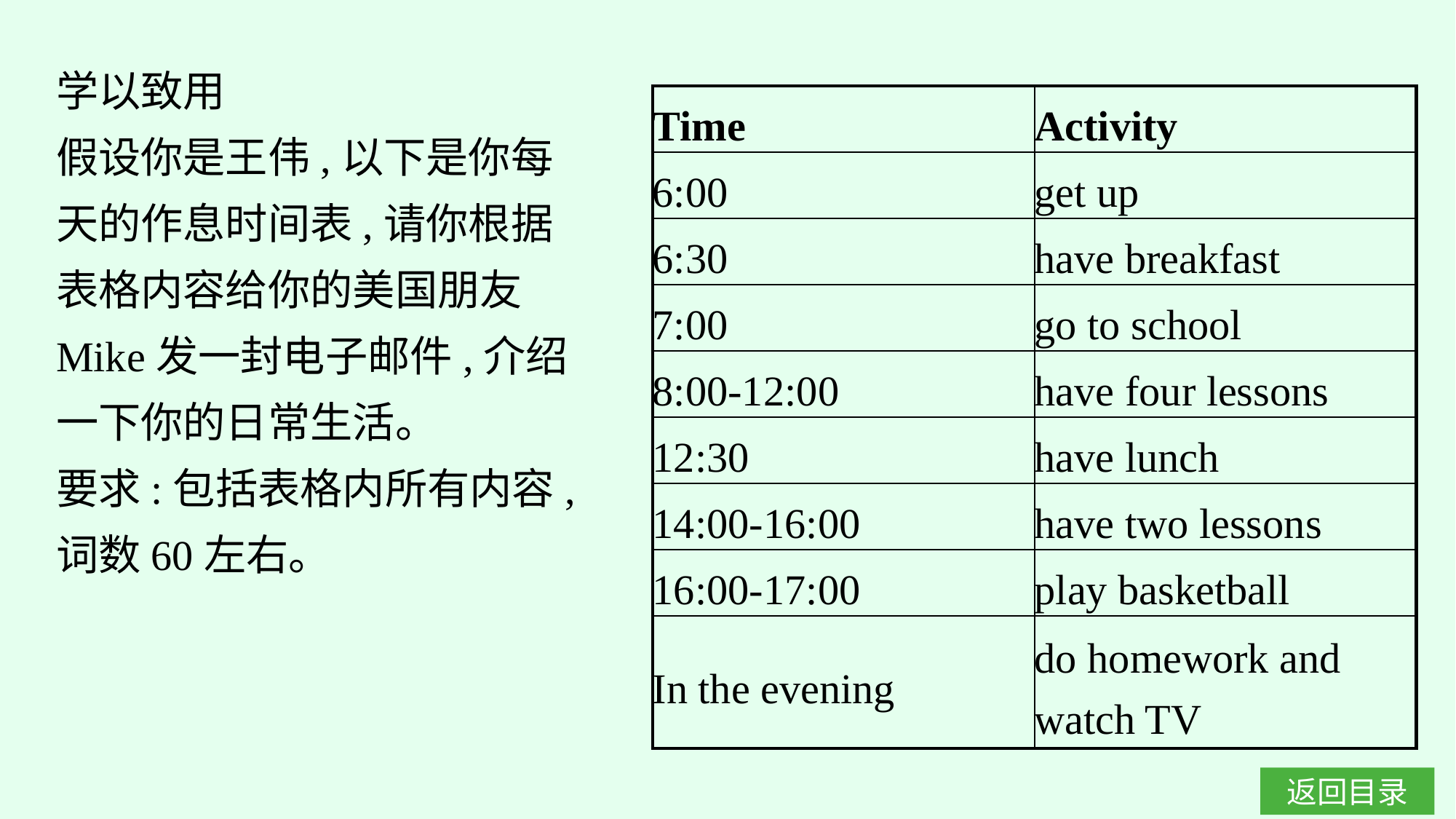

学以致用
假设你是王伟,以下是你每天的作息时间表,请你根据表格内容给你的美国朋友Mike发一封电子邮件,介绍一下你的日常生活。
要求:包括表格内所有内容,词数60左右。
| Time | Activity |
| --- | --- |
| 6:00 | get up |
| 6:30 | have breakfast |
| 7:00 | go to school |
| 8:00-12:00 | have four lessons |
| 12:30 | have lunch |
| 14:00-16:00 | have two lessons |
| 16:00-17:00 | play basketball |
| In the evening | do homework and watch TV |